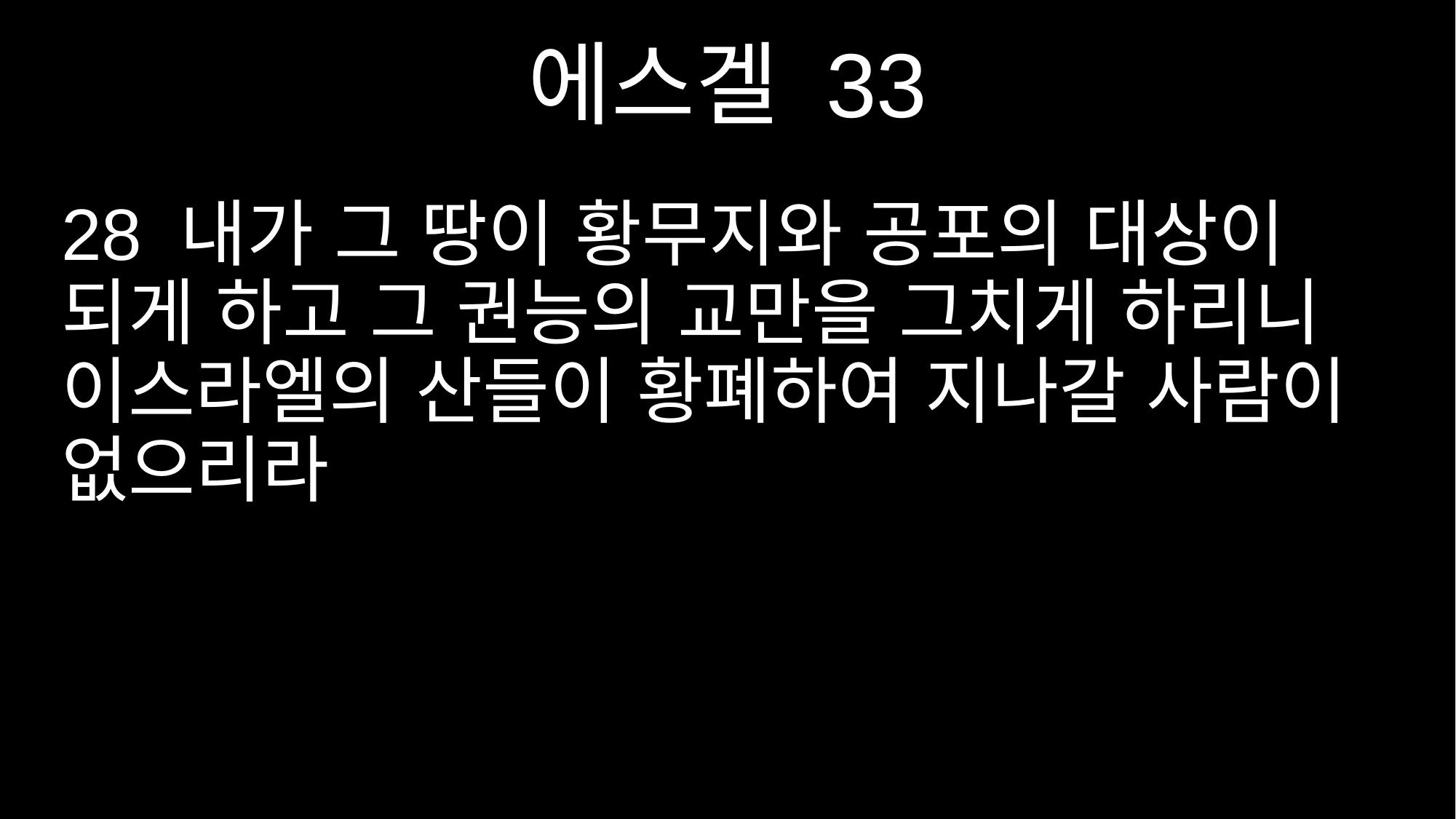

에스겔 33
28 내가 그 땅이 황무지와 공포의 대상이 되게 하고 그 권능의 교만을 그치게 하리니 이스라엘의 산들이 황폐하여 지나갈 사람이 없으리라